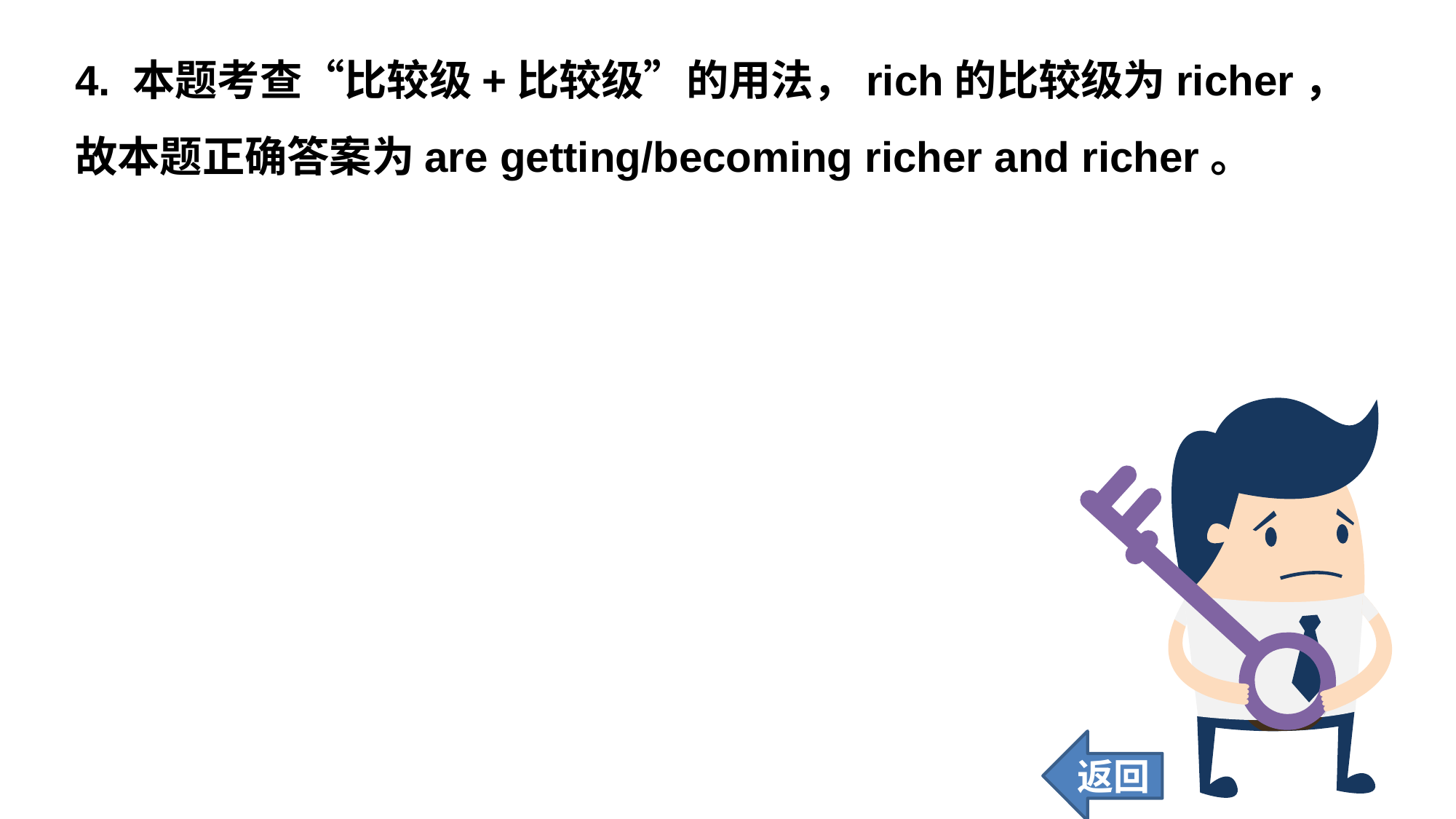

4. 本题考查“比较级+比较级”的用法，rich的比较级为richer，故本题正确答案为are getting/becoming richer and richer。

返回
50